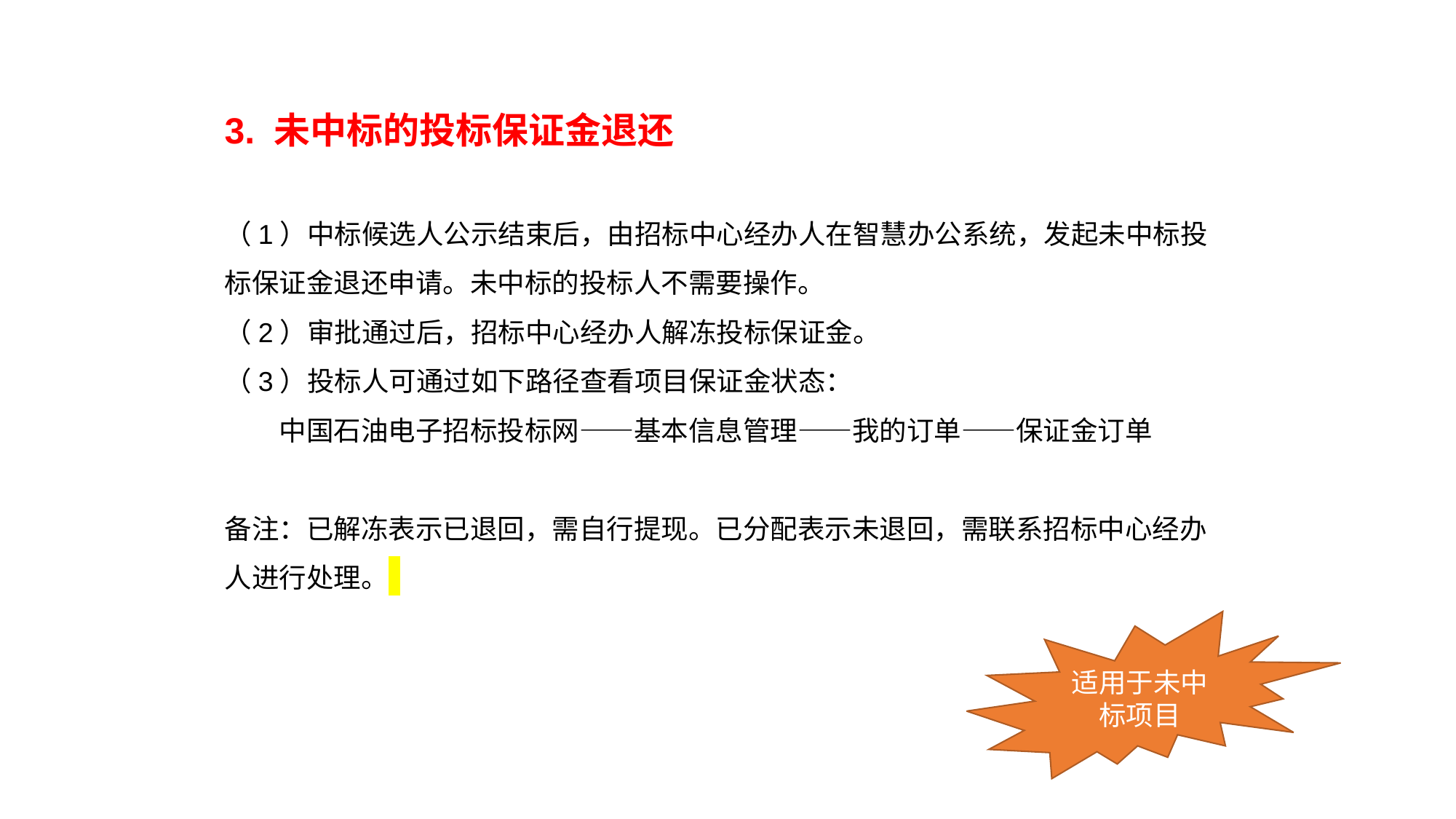

3. 未中标的投标保证金退还

（1）中标候选人公示结束后，由招标中心经办人在智慧办公系统，发起未中标投标保证金退还申请。未中标的投标人不需要操作。
（2）审批通过后，招标中心经办人解冻投标保证金。
（3）投标人可通过如下路径查看项目保证金状态：
中国石油电子招标投标网——基本信息管理——我的订单——保证金订单

备注：已解冻表示已退回，需自行提现。已分配表示未退回，需联系招标中心经办人进行处理。
适用于未中标项目